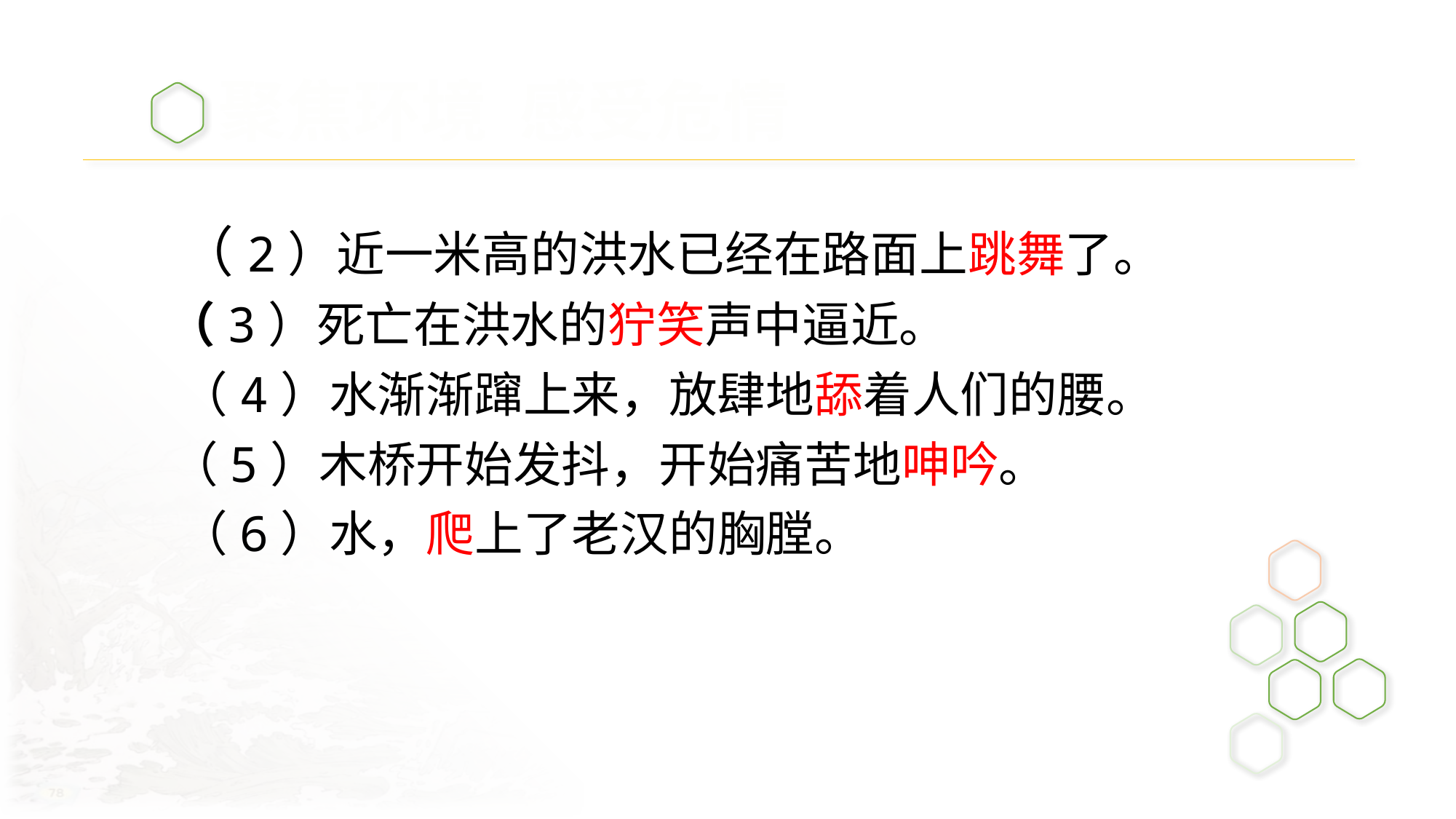

聚焦环境  感受危情
（2）近一米高的洪水已经在路面上跳舞了。
（3）死亡在洪水的狞笑声中逼近。
（4）水渐渐蹿上来，放肆地舔着人们的腰。
（5）木桥开始发抖，开始痛苦地呻吟。
（6）水，爬上了老汉的胸膛。